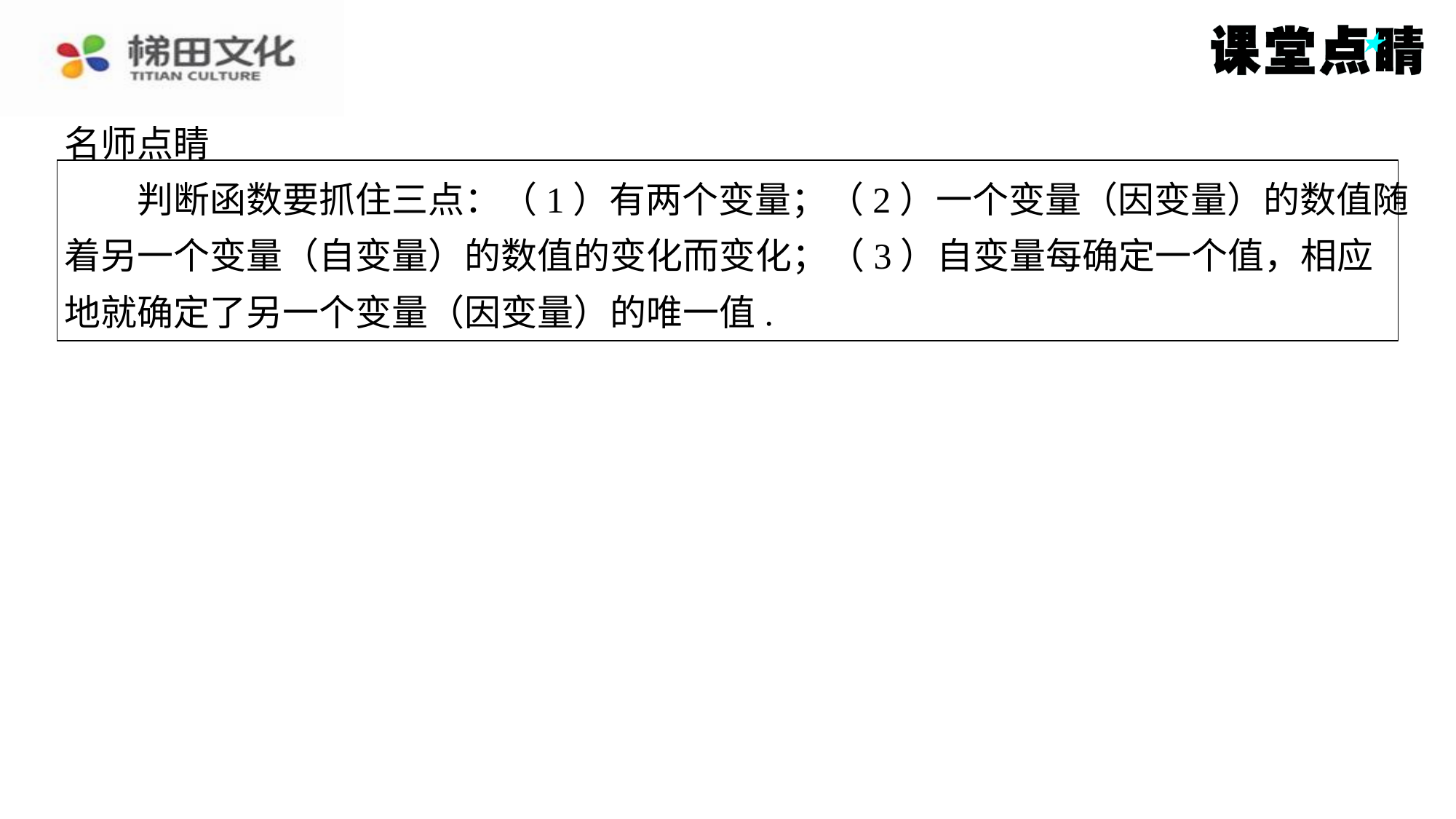

名师点睛
　　判断函数要抓住三点：（1）有两个变量；（2）一个变量（因变量）的数值随
着另一个变量（自变量）的数值的变化而变化；（3）自变量每确定一个值，相应
地就确定了另一个变量（因变量）的唯一值.